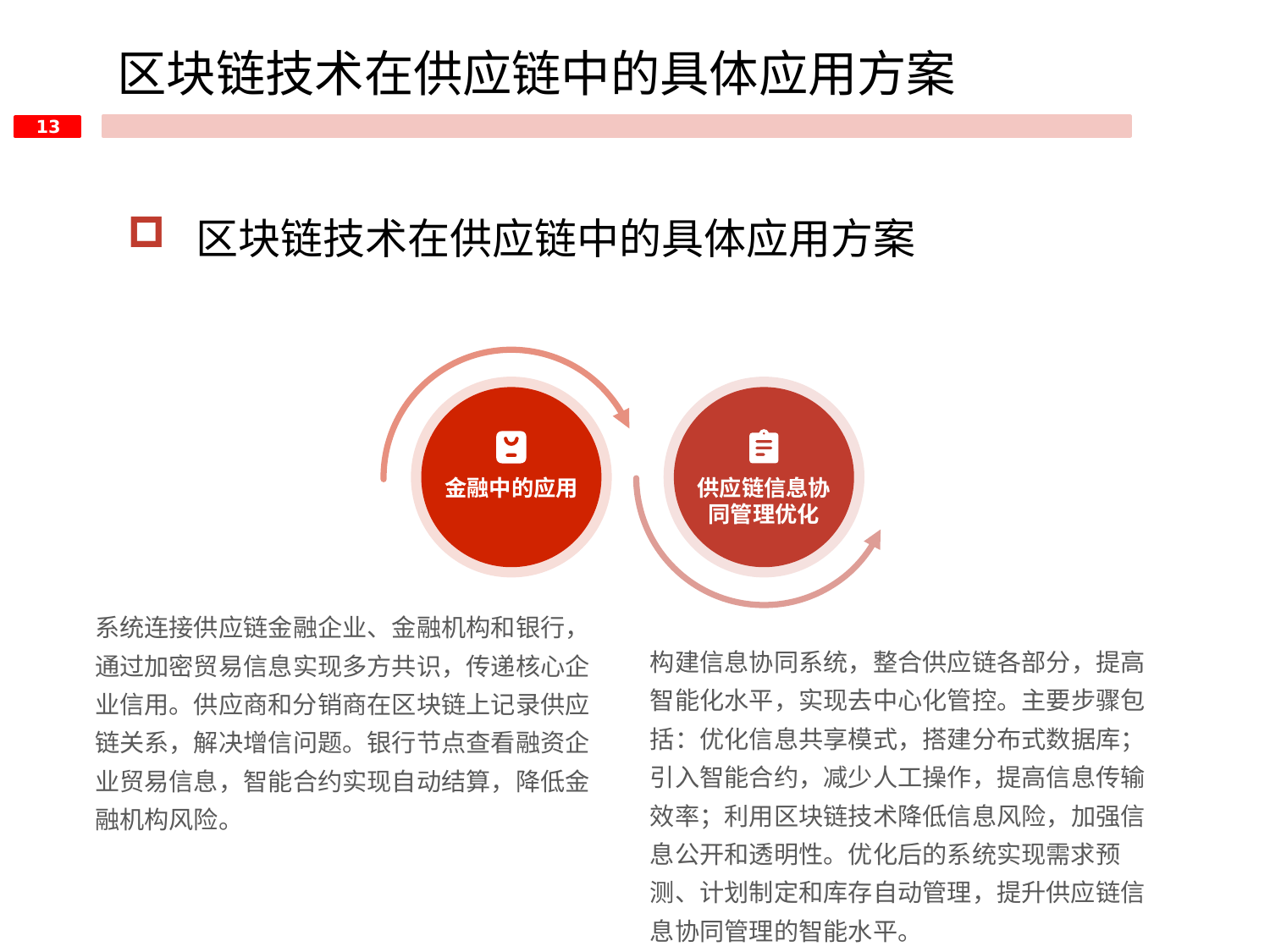

区块链技术在供应链中的具体应用方案
13
  区块链技术在供应链中的具体应用方案

金融中的应用
供应链信息协同管理优化
系统连接供应链金融企业、金融机构和银行，通过加密贸易信息实现多方共识，传递核心企业信用。供应商和分销商在区块链上记录供应链关系，解决增信问题。银行节点查看融资企业贸易信息，智能合约实现自动结算，降低金融机构风险。
构建信息协同系统，整合供应链各部分，提高智能化水平，实现去中心化管控。主要步骤包括：优化信息共享模式，搭建分布式数据库；引入智能合约，减少人工操作，提高信息传输效率；利用区块链技术降低信息风险，加强信息公开和透明性。优化后的系统实现需求预测、计划制定和库存自动管理，提升供应链信息协同管理的智能水平。